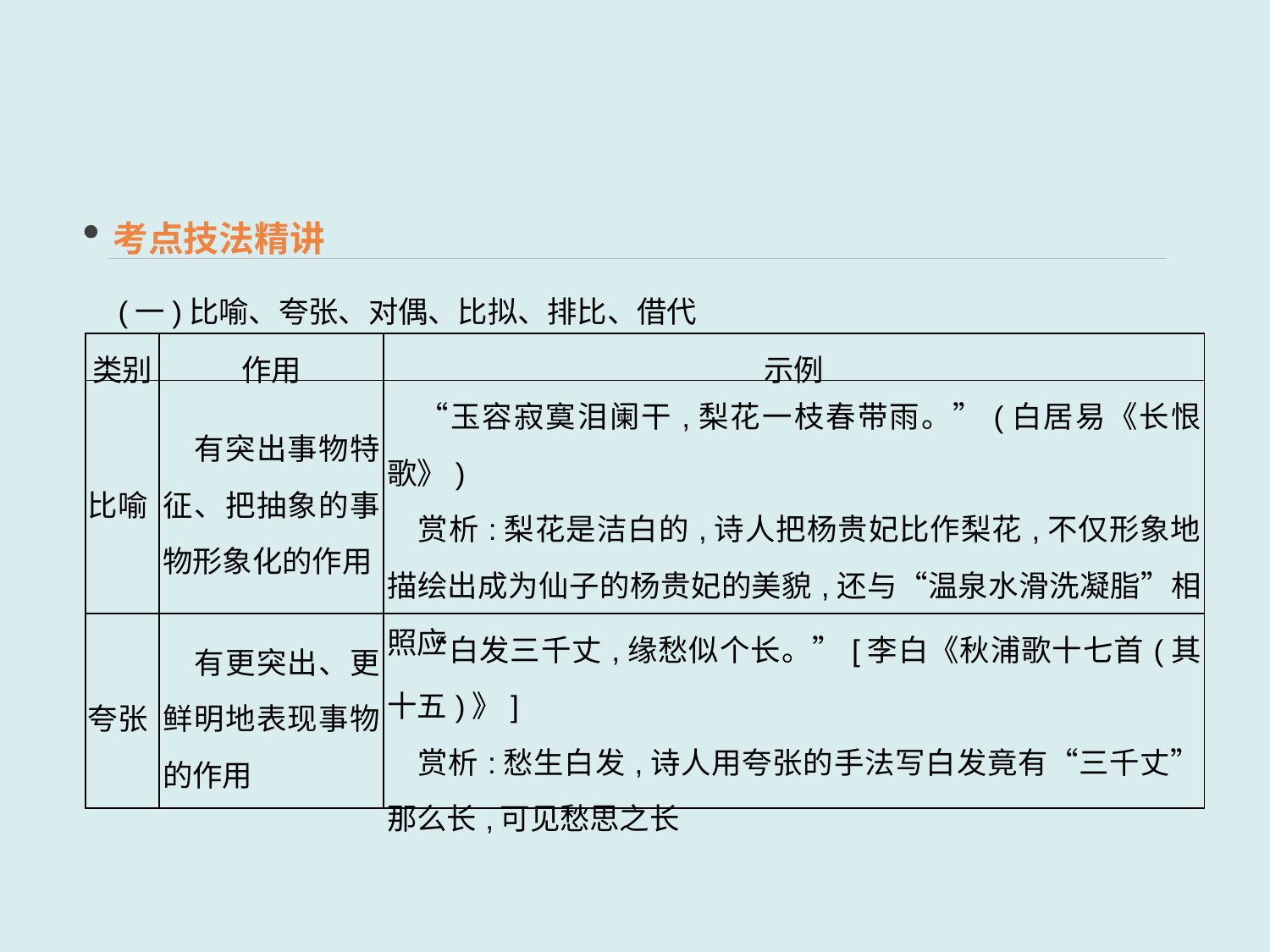

考点技法精讲

(一)比喻、夸张、对偶、比拟、排比、借代

| 类别 | 作用 | 示例 |
| --- | --- | --- |
| 比喻 | 有突出事物特征、把抽象的事物形象化的作用 | “玉容寂寞泪阑干,梨花一枝春带雨。”(白居易《长恨歌》) 　赏析:梨花是洁白的,诗人把杨贵妃比作梨花,不仅形象地描绘出成为仙子的杨贵妃的美貌,还与“温泉水滑洗凝脂”相照应 |
| 夸张 | 有更突出、更鲜明地表现事物的作用 | “白发三千丈,缘愁似个长。”[李白《秋浦歌十七首(其十五)》] 　赏析:愁生白发,诗人用夸张的手法写白发竟有“三千丈”那么长,可见愁思之长 |